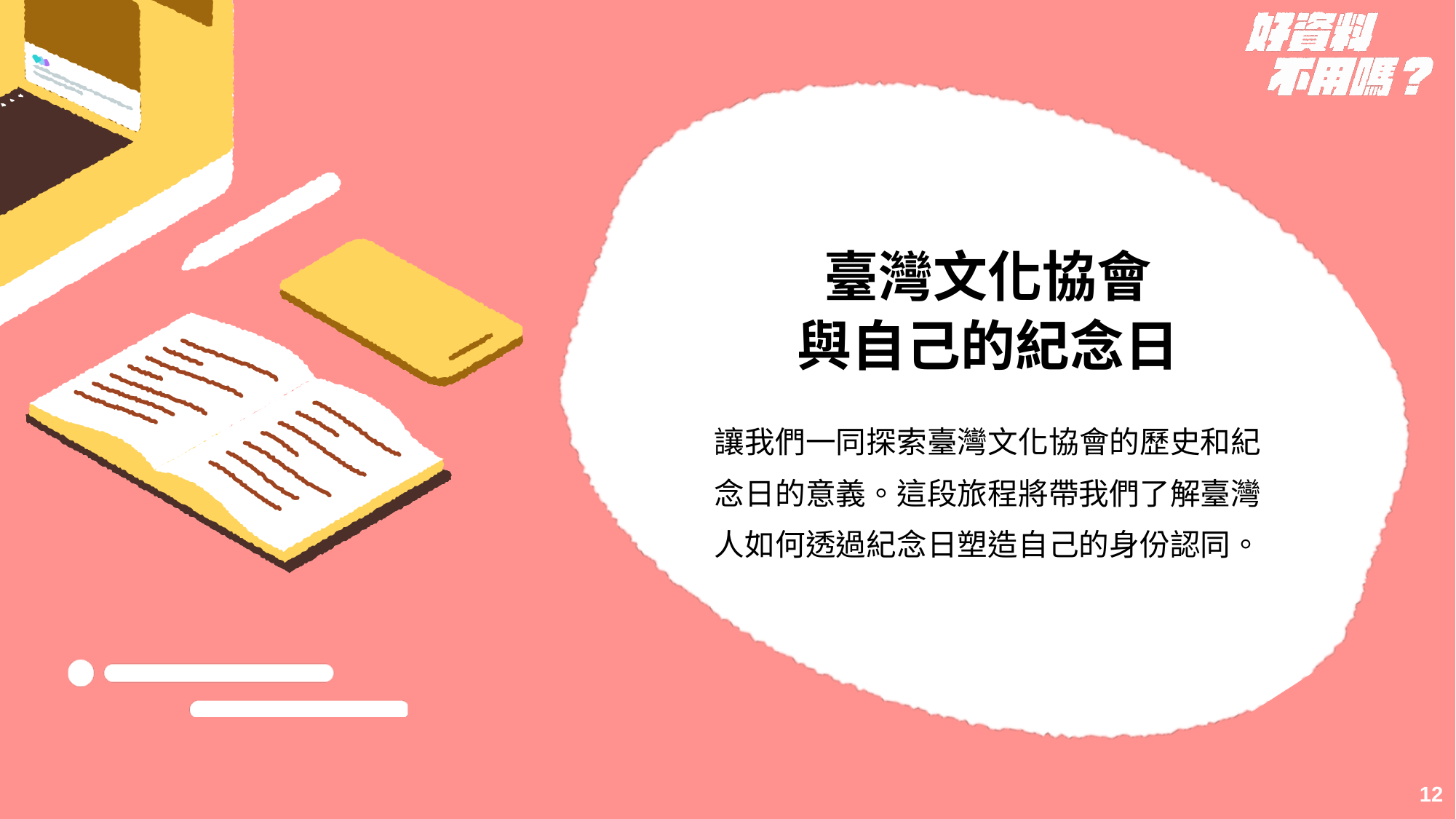

臺灣文化協會
與自己的紀念日
讓我們一同探索臺灣文化協會的歷史和紀念日的意義。這段旅程將帶我們了解臺灣人如何透過紀念日塑造自己的身份認同。